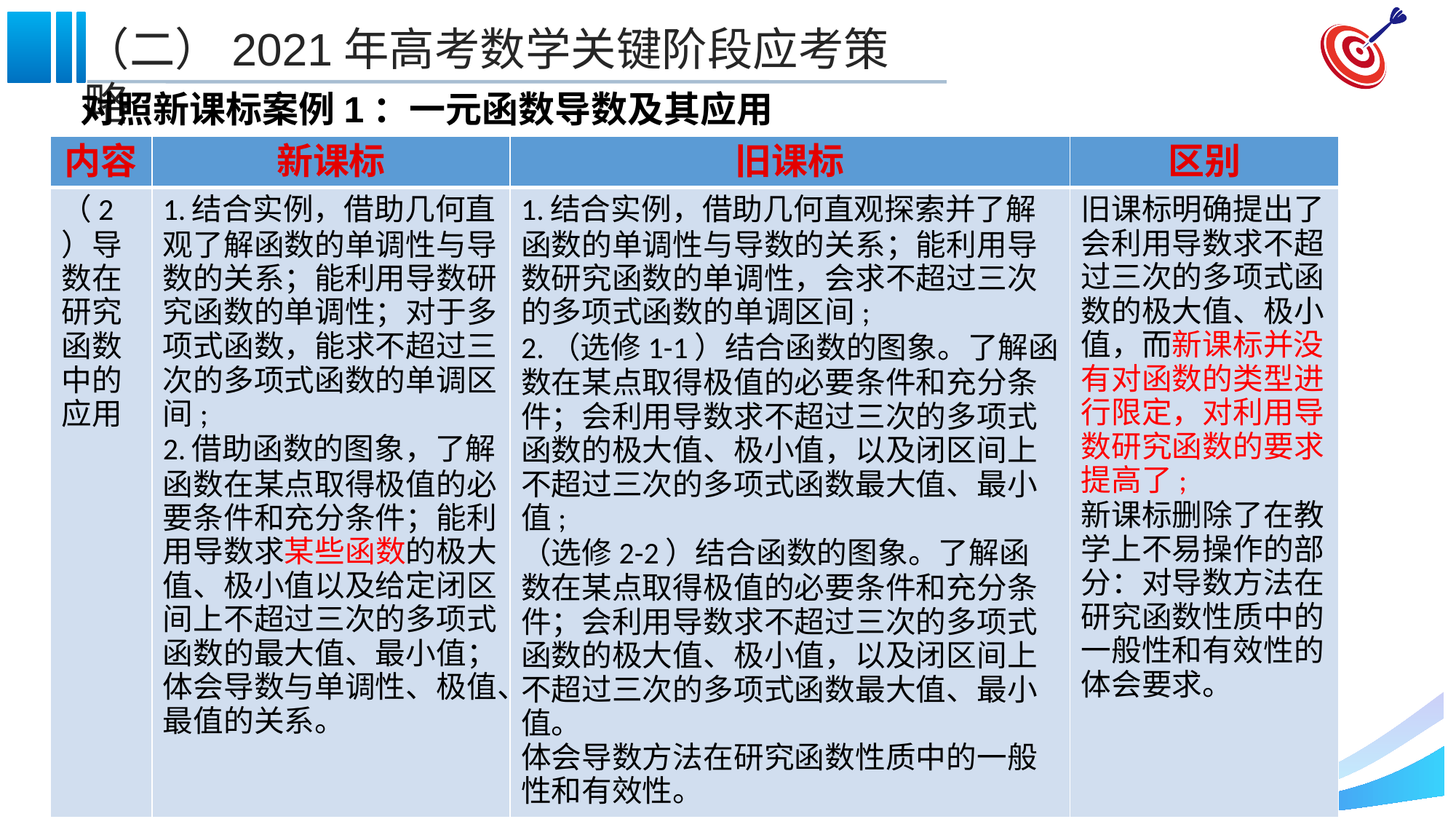

对照新课标案例1：一元函数导数及其应用
| 内容 | 新课标 | 旧课标 | 区别 |
| --- | --- | --- | --- |
| （2）导数在研究函数中的应用 | 1.结合实例，借助几何直观了解函数的单调性与导数的关系；能利用导数研究函数的单调性；对于多项式函数，能求不超过三次的多项式函数的单调区间; 2.借助函数的图象，了解函数在某点取得极值的必要条件和充分条件；能利用导数求某些函数的极大值、极小值以及给定闭区间上不超过三次的多项式函数的最大值、最小值；体会导数与单调性、极值、最值的关系。 | 1.结合实例，借助几何直观探索并了解函数的单调性与导数的关系；能利用导数研究函数的单调性，会求不超过三次的多项式函数的单调区间; 2.（选修1-1）结合函数的图象。了解函数在某点取得极值的必要条件和充分条件；会利用导数求不超过三次的多项式函数的极大值、极小值，以及闭区间上不超过三次的多项式函数最大值、最小值; （选修2-2）结合函数的图象。了解函数在某点取得极值的必要条件和充分条件；会利用导数求不超过三次的多项式函数的极大值、极小值，以及闭区间上不超过三次的多项式函数最大值、最小值。 体会导数方法在研究函数性质中的一般性和有效性。 | 旧课标明确提出了会利用导数求不超过三次的多项式函数的极大值、极小值，而新课标并没有对函数的类型进行限定，对利用导数研究函数的要求提高了; 新课标删除了在教学上不易操作的部分：对导数方法在研究函数性质中的一般性和有效性的体会要求。 |